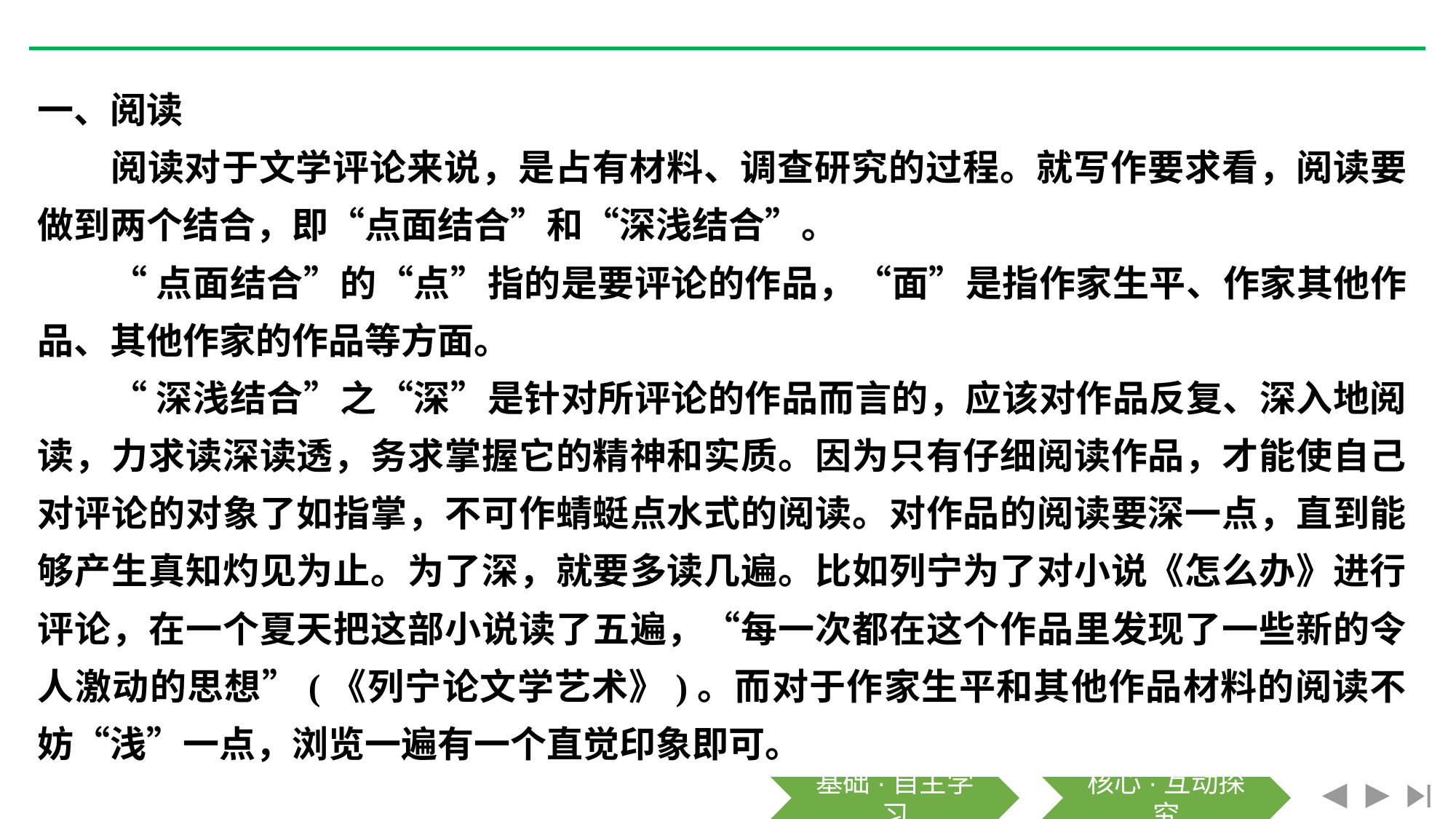

一、阅读
阅读对于文学评论来说，是占有材料、调查研究的过程。就写作要求看，阅读要做到两个结合，即“点面结合”和“深浅结合”。
“点面结合”的“点”指的是要评论的作品，“面”是指作家生平、作家其他作品、其他作家的作品等方面。
“深浅结合”之“深”是针对所评论的作品而言的，应该对作品反复、深入地阅读，力求读深读透，务求掌握它的精神和实质。因为只有仔细阅读作品，才能使自己对评论的对象了如指掌，不可作蜻蜓点水式的阅读。对作品的阅读要深一点，直到能够产生真知灼见为止。为了深，就要多读几遍。比如列宁为了对小说《怎么办》进行评论，在一个夏天把这部小说读了五遍，“每一次都在这个作品里发现了一些新的令人激动的思想”(《列宁论文学艺术》)。而对于作家生平和其他作品材料的阅读不妨“浅”一点，浏览一遍有一个直觉印象即可。